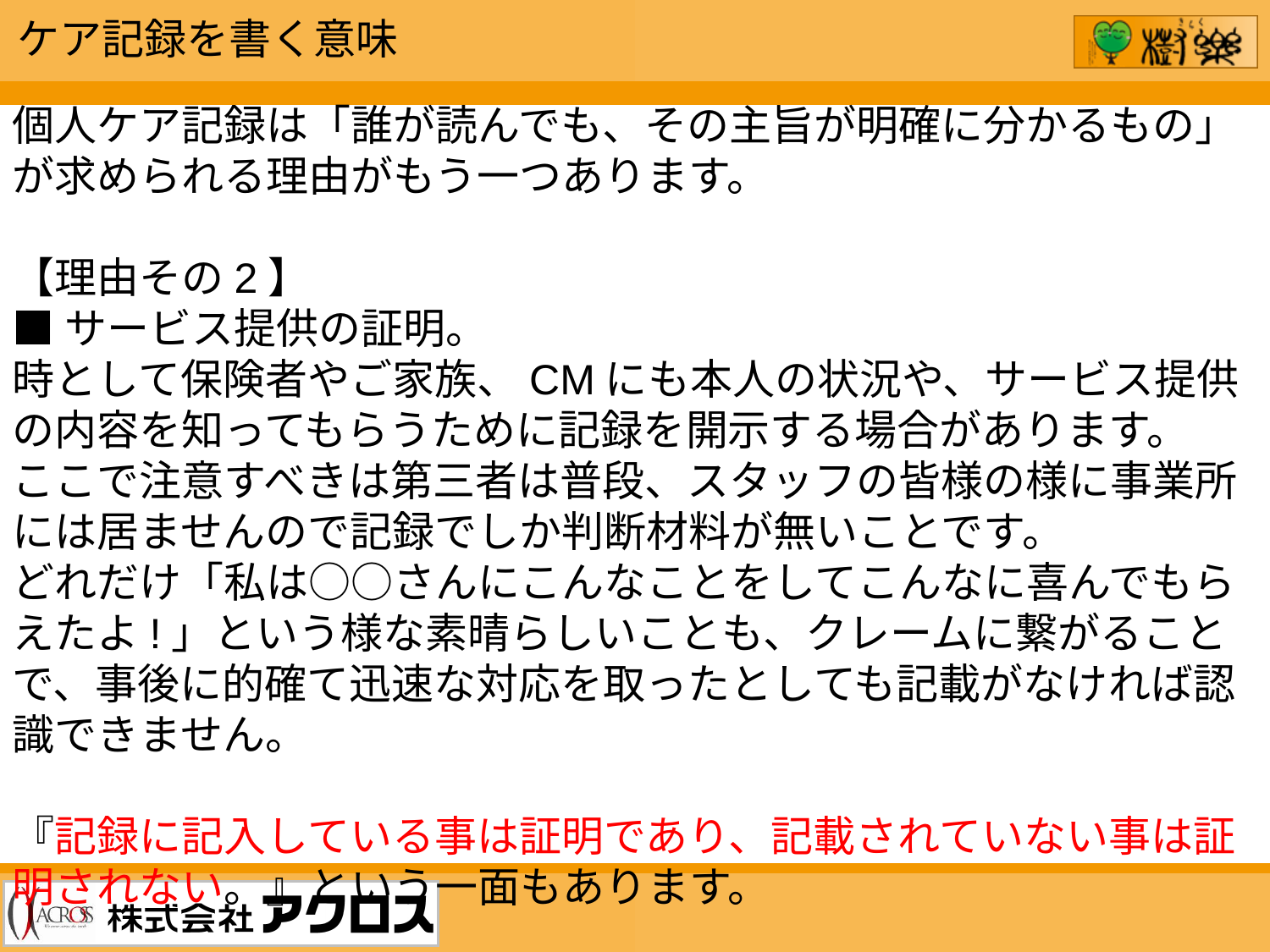

ケア記録を書く意味
個人ケア記録は「誰が読んでも、その主旨が明確に分かるもの」が求められる理由がもう一つあります。

【理由その2】
■サービス提供の証明。
時として保険者やご家族、CMにも本人の状況や、サービス提供の内容を知ってもらうために記録を開示する場合があります。
ここで注意すべきは第三者は普段、スタッフの皆様の様に事業所には居ませんので記録でしか判断材料が無いことです。
どれだけ「私は○○さんにこんなことをしてこんなに喜んでもらえたよ!」という様な素晴らしいことも、クレームに繋がることで、事後に的確て迅速な対応を取ったとしても記載がなければ認識できません。

『記録に記入している事は証明であり、記載されていない事は証明されない。』という一面もあります。